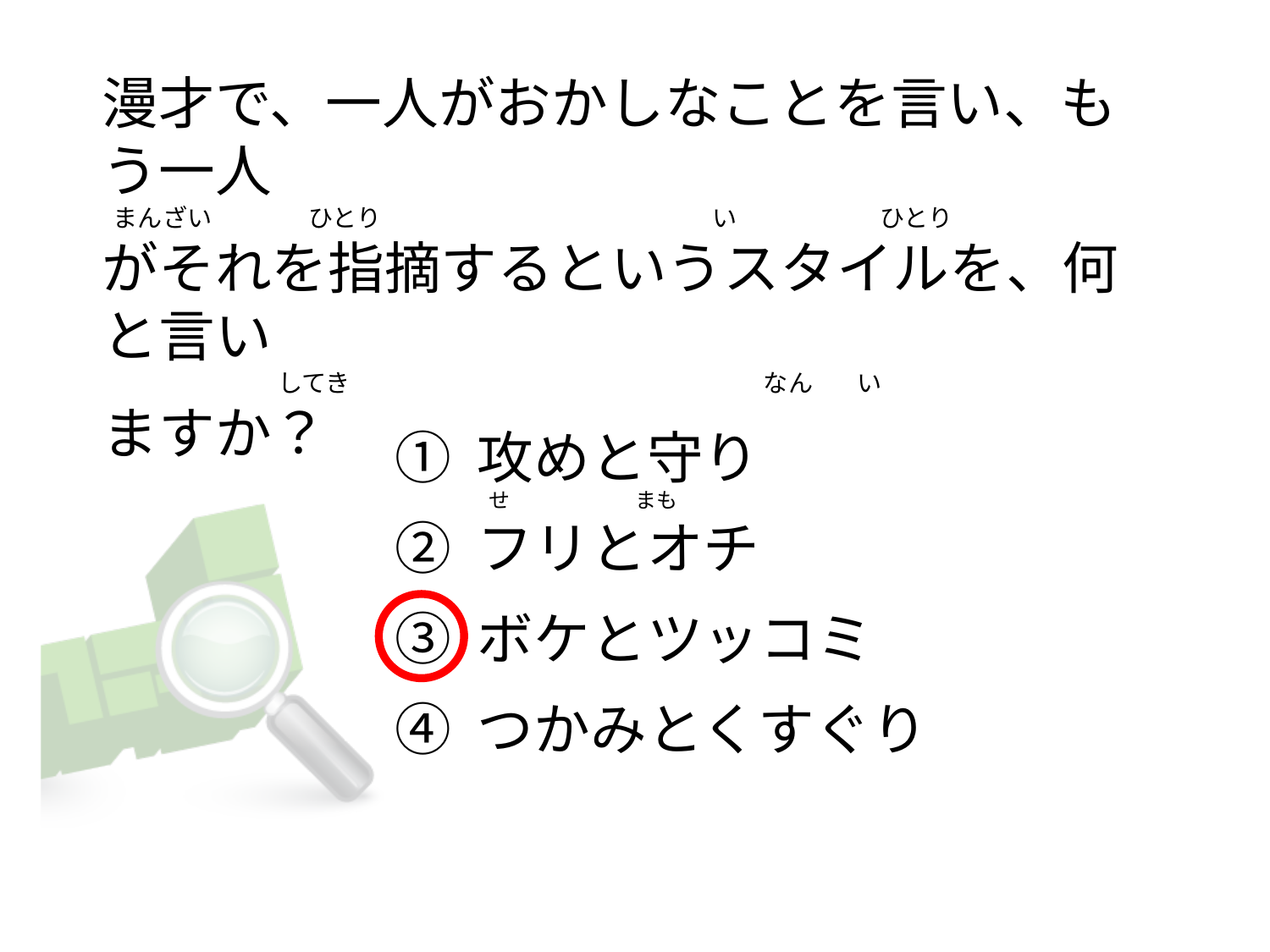

# 漫才で、一人がおかしなことを言い、もう一人   まんざい     　        ひとり                                                            い                          ひとり がそれを指摘するというスタイルを、何と言い                                 してき                                                                           なん        い ますか？
① 攻めと守り
② フリとオチ
③ ボケとツッコミ
④ つかみとくすぐり
 せ                           まも